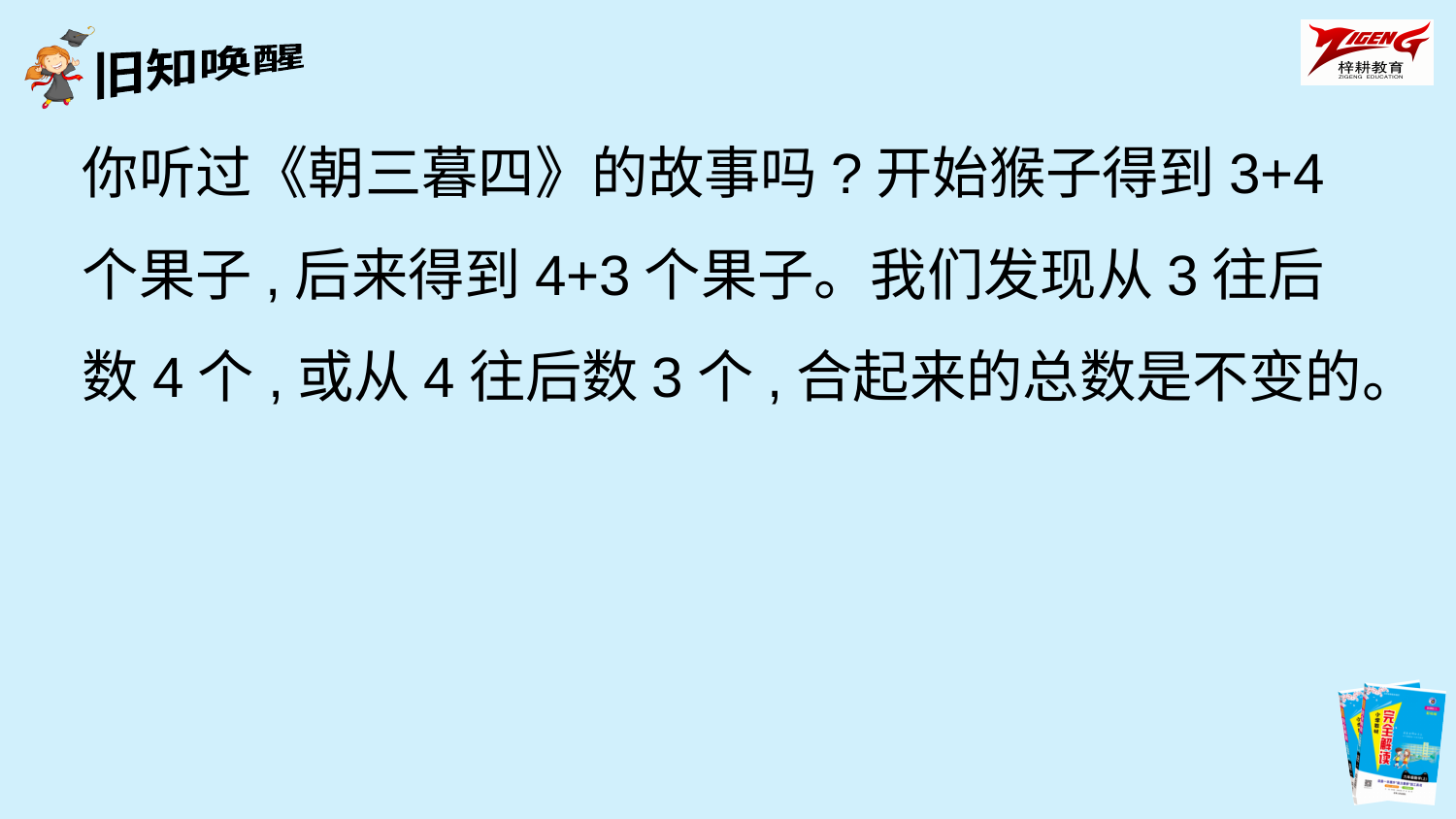

你听过《朝三暮四》的故事吗?开始猴子得到3+4个果子,后来得到4+3个果子。我们发现从3往后数4个,或从4往后数3个,合起来的总数是不变的。